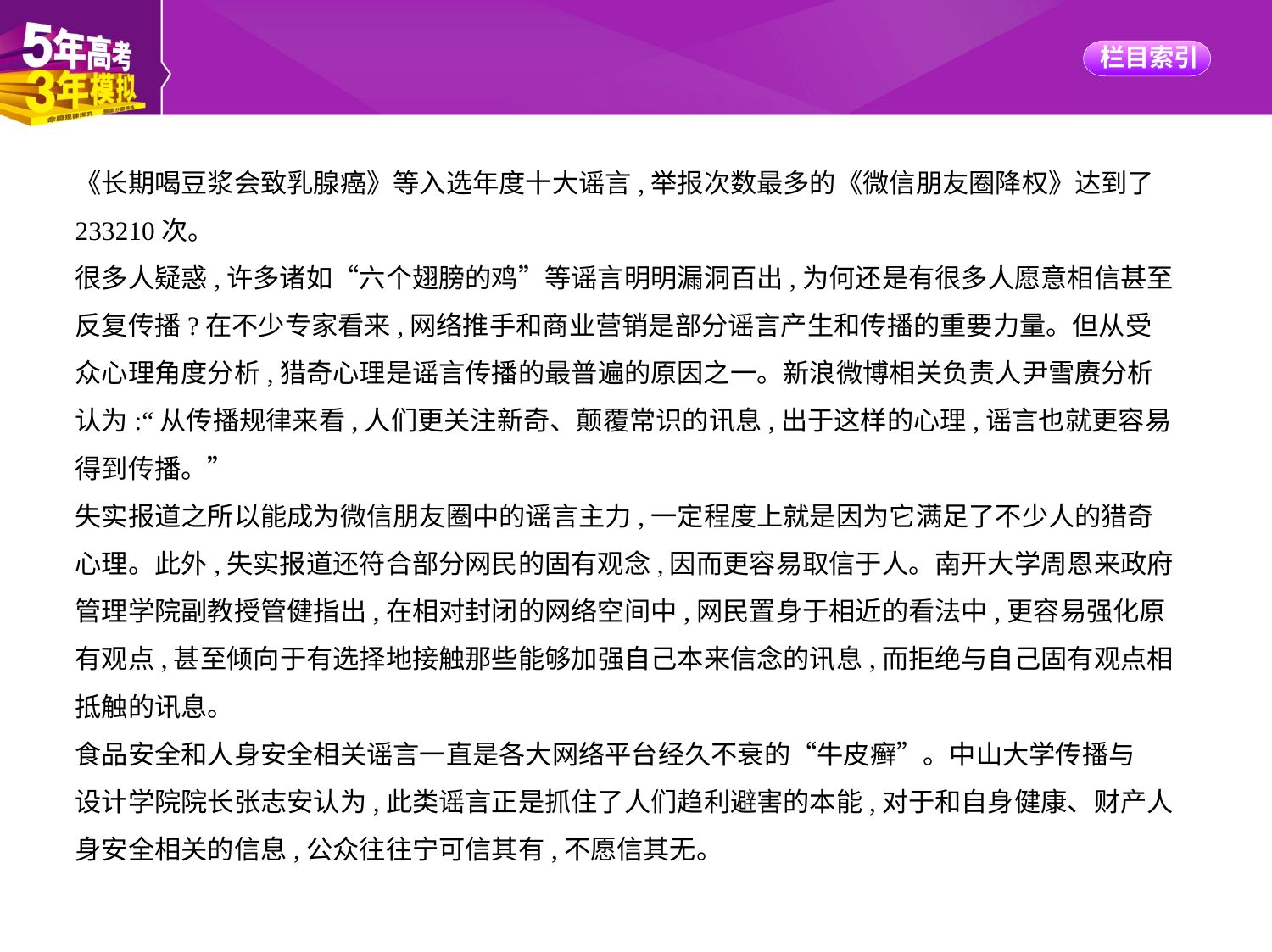

《长期喝豆浆会致乳腺癌》等入选年度十大谣言,举报次数最多的《微信朋友圈降权》达到了
233210次。
很多人疑惑,许多诸如“六个翅膀的鸡”等谣言明明漏洞百出,为何还是有很多人愿意相信甚至
反复传播?在不少专家看来,网络推手和商业营销是部分谣言产生和传播的重要力量。但从受
众心理角度分析,猎奇心理是谣言传播的最普遍的原因之一。新浪微博相关负责人尹雪赓分析
认为:“从传播规律来看,人们更关注新奇、颠覆常识的讯息,出于这样的心理,谣言也就更容易
得到传播。”
失实报道之所以能成为微信朋友圈中的谣言主力,一定程度上就是因为它满足了不少人的猎奇
心理。此外,失实报道还符合部分网民的固有观念,因而更容易取信于人。南开大学周恩来政府
管理学院副教授管健指出,在相对封闭的网络空间中,网民置身于相近的看法中,更容易强化原
有观点,甚至倾向于有选择地接触那些能够加强自己本来信念的讯息,而拒绝与自己固有观点相
抵触的讯息。
食品安全和人身安全相关谣言一直是各大网络平台经久不衰的“牛皮癣”。中山大学传播与
设计学院院长张志安认为,此类谣言正是抓住了人们趋利避害的本能,对于和自身健康、财产人
身安全相关的信息,公众往往宁可信其有,不愿信其无。